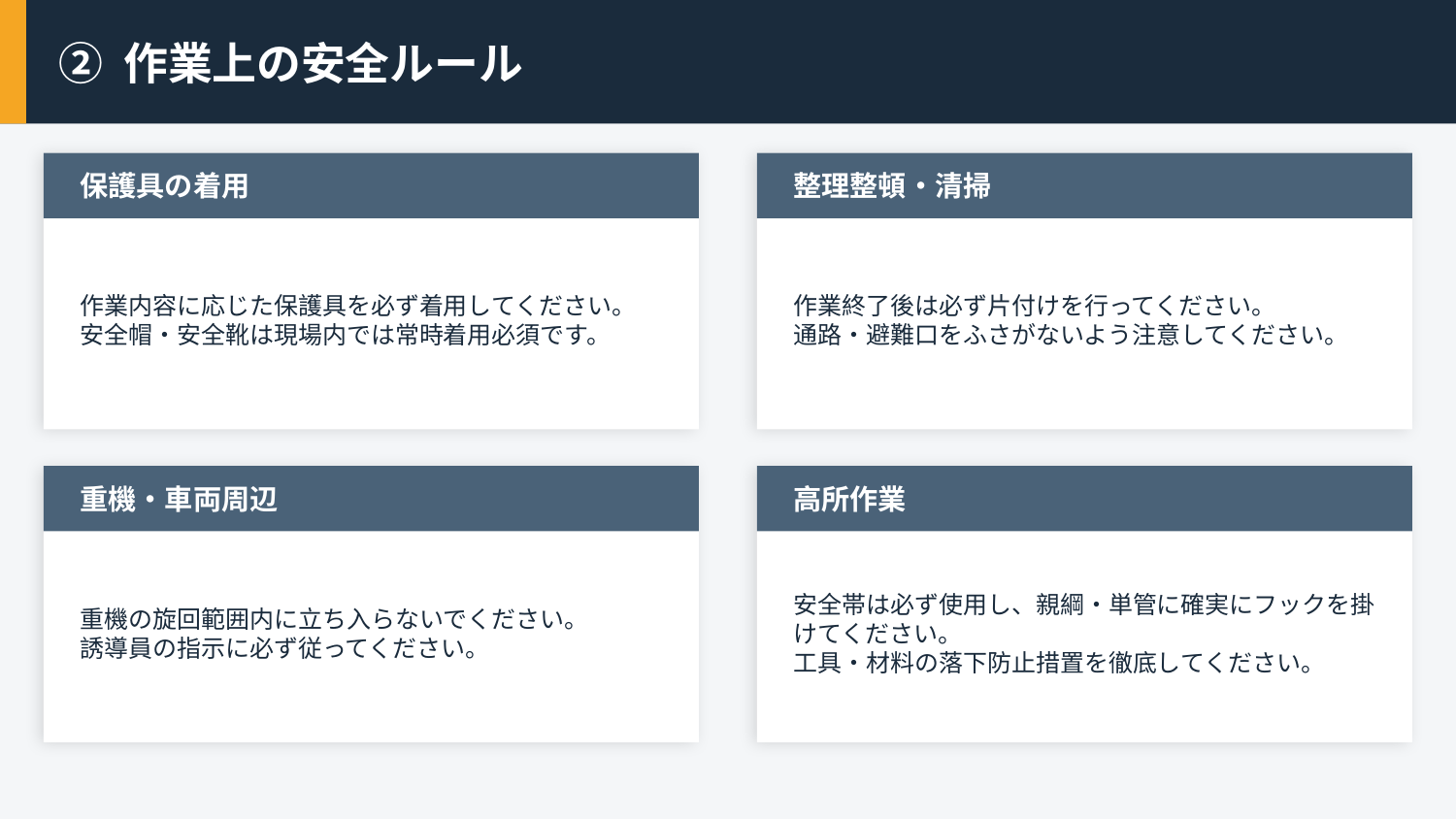

② 作業上の安全ルール

保護具の着用

整理整頓・清掃
作業内容に応じた保護具を必ず着用してください。
安全帽・安全靴は現場内では常時着用必須です。
作業終了後は必ず片付けを行ってください。
通路・避難口をふさがないよう注意してください。

重機・車両周辺

高所作業
重機の旋回範囲内に立ち入らないでください。
誘導員の指示に必ず従ってください。
安全帯は必ず使用し、親綱・単管に確実にフックを掛けてください。
工具・材料の落下防止措置を徹底してください。